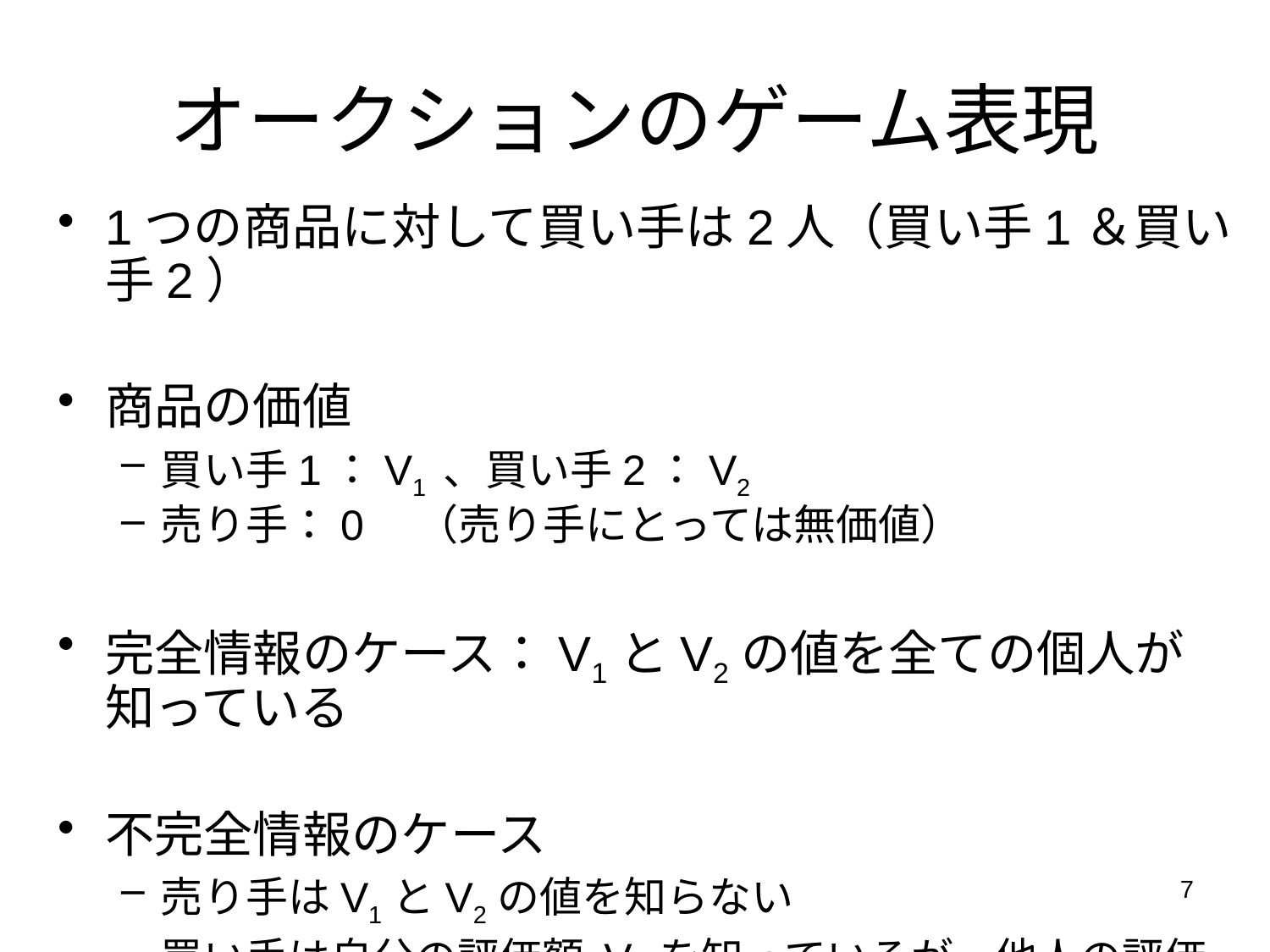

# オークションのゲーム表現
1つの商品に対して買い手は2人（買い手1＆買い手2）

商品の価値
買い手1：V1 、買い手2：V2
売り手：0　（売り手にとっては無価値）

完全情報のケース：V1とV2の値を全ての個人が知っている

不完全情報のケース
売り手はV1とV2の値を知らない
買い手は自分の評価額 Vi を知っているが、他人の評価額 Vj を知らない
7